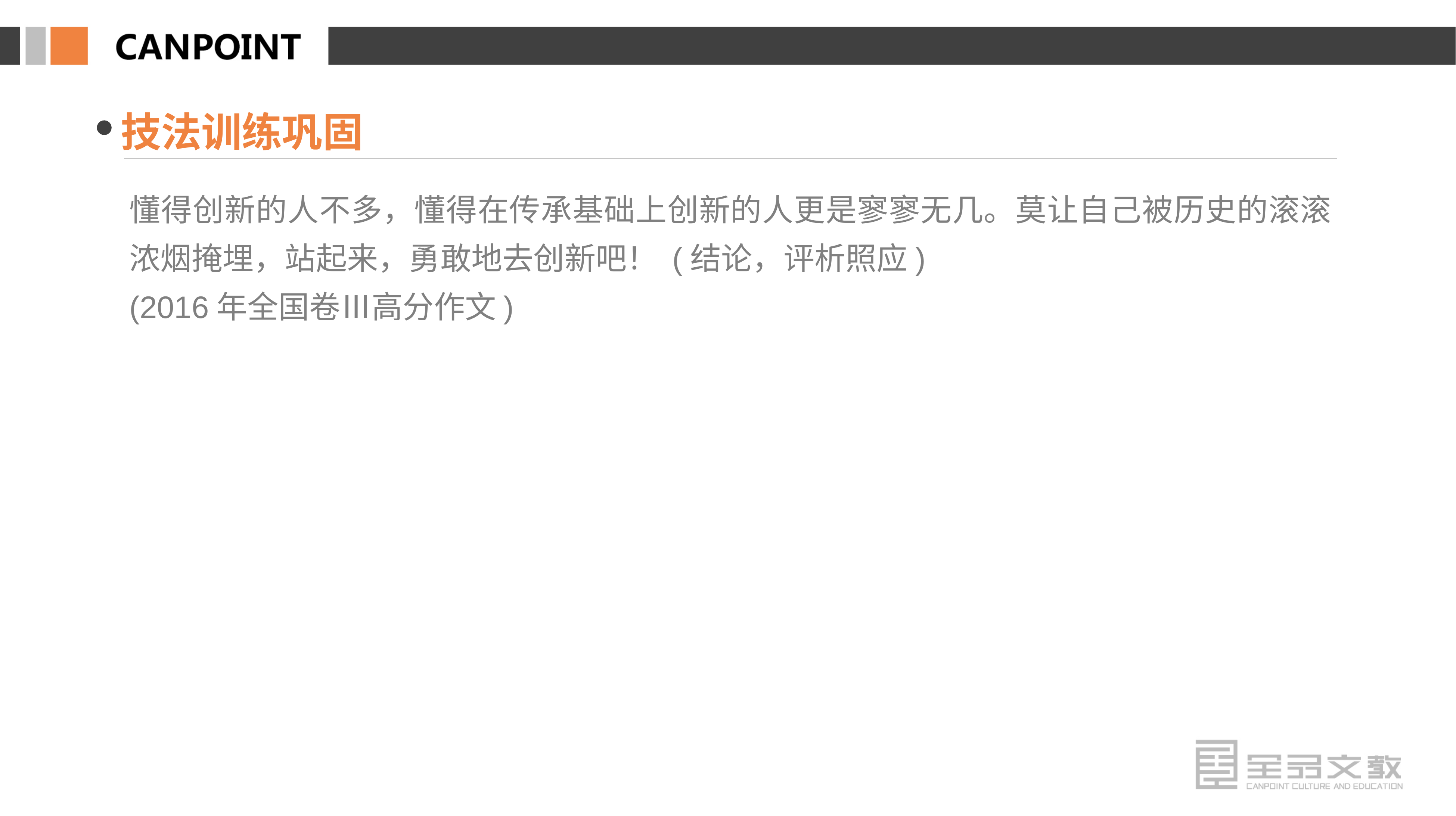

技法训练巩固

懂得创新的人不多，懂得在传承基础上创新的人更是寥寥无几。莫让自己被历史的滚滚浓烟掩埋，站起来，勇敢地去创新吧！ (结论，评析照应)
(2016年全国卷Ⅲ高分作文)